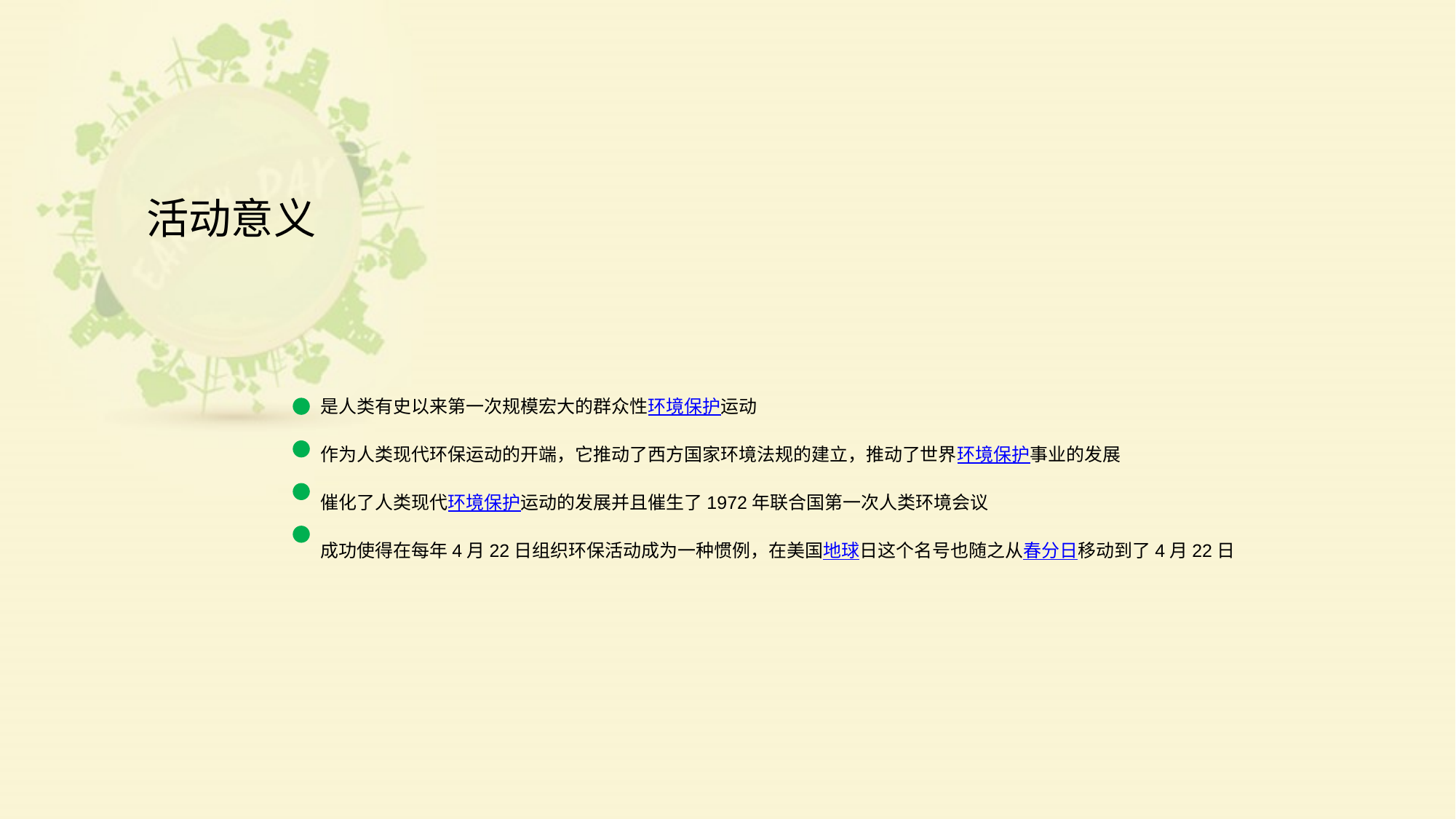

活动意义
点击添加文本
点击添加文本
是人类有史以来第一次规模宏大的群众性环境保护运动

作为人类现代环保运动的开端，它推动了西方国家环境法规的建立，推动了世界环境保护事业的发展

催化了人类现代环境保护运动的发展并且催生了1972年联合国第一次人类环境会议

成功使得在每年4月22日组织环保活动成为一种惯例，在美国地球日这个名号也随之从春分日移动到了4月22日

点击添加文本

点击添加文本